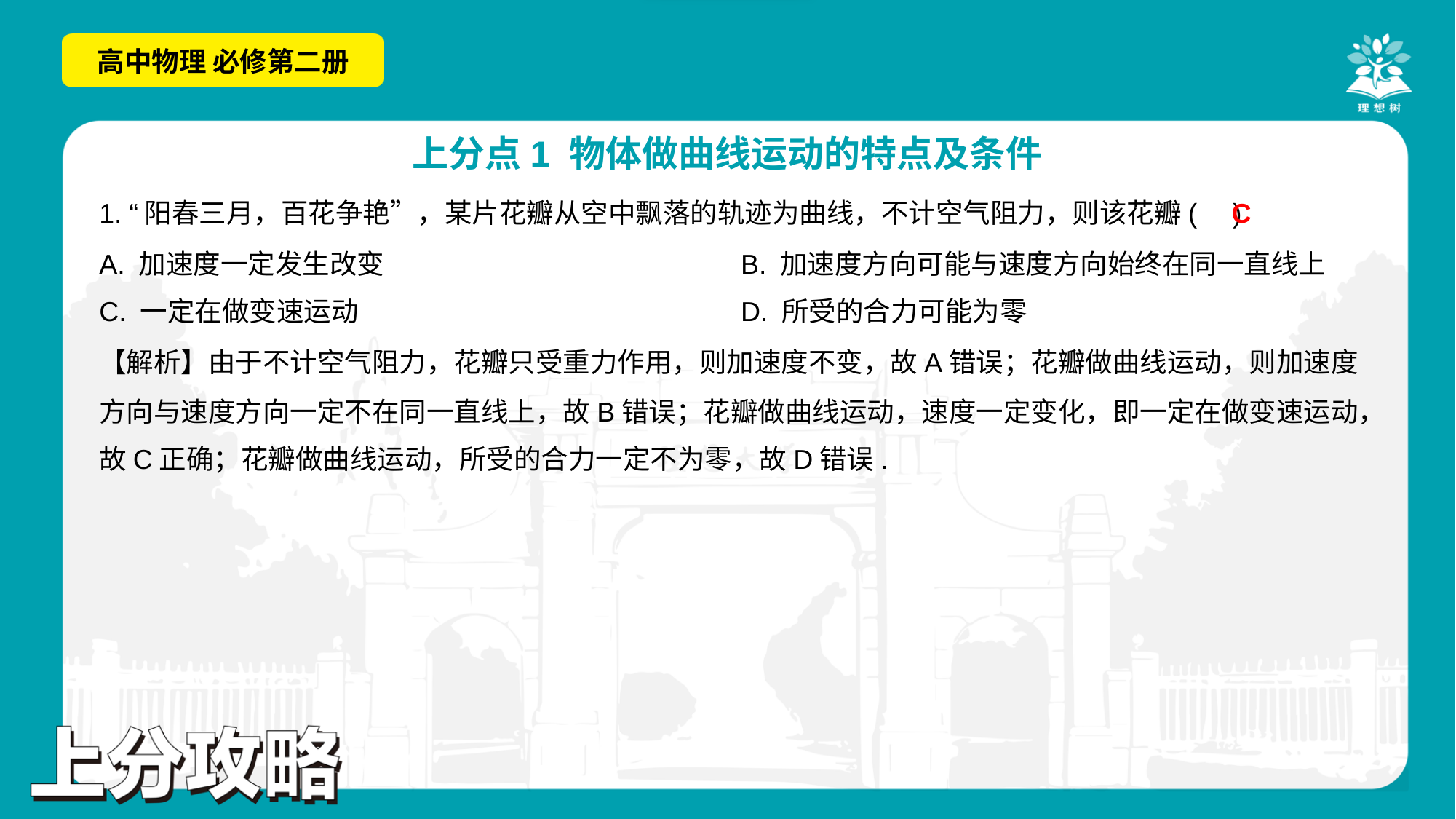

C
1. “阳春三月，百花争艳”，某片花瓣从空中飘落的轨迹为曲线，不计空气阻力，则该花瓣(     )
A. 加速度一定发生改变	B. 加速度方向可能与速度方向始终在同一直线上
C. 一定在做变速运动	D. 所受的合力可能为零
【解析】由于不计空气阻力，花瓣只受重力作用，则加速度不变，故A错误；花瓣做曲线运动，则加速度
方向与速度方向一定不在同一直线上，故B错误；花瓣做曲线运动，速度一定变化，即一定在做变速运动，
故C正确；花瓣做曲线运动，所受的合力一定不为零，故D错误.